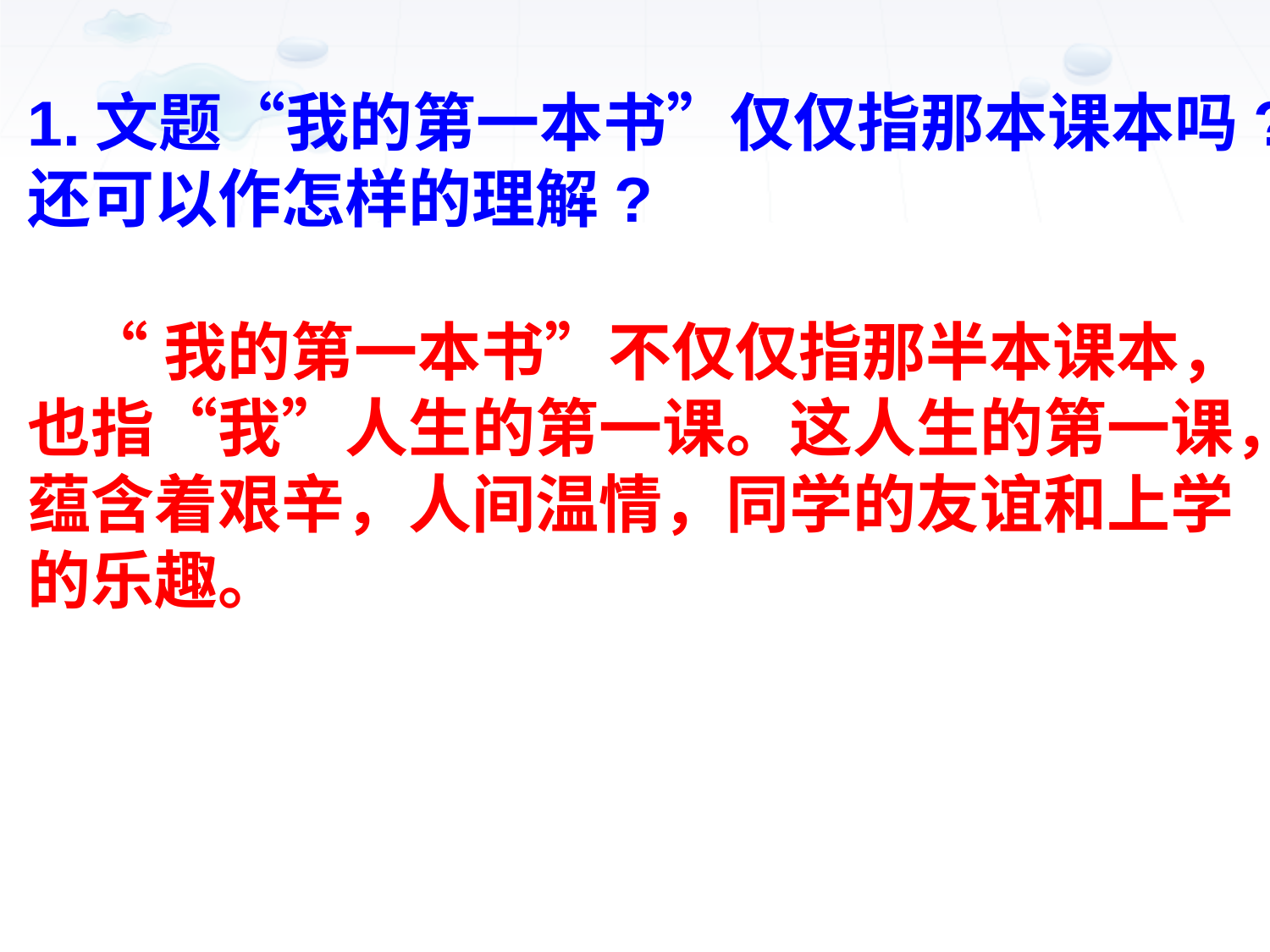

1.文题“我的第一本书”仅仅指那本课本吗?还可以作怎样的理解?
    “我的第一本书”不仅仅指那半本课本，也指“我”人生的第一课。这人生的第一课，蕴含着艰辛，人间温情，同学的友谊和上学的乐趣。